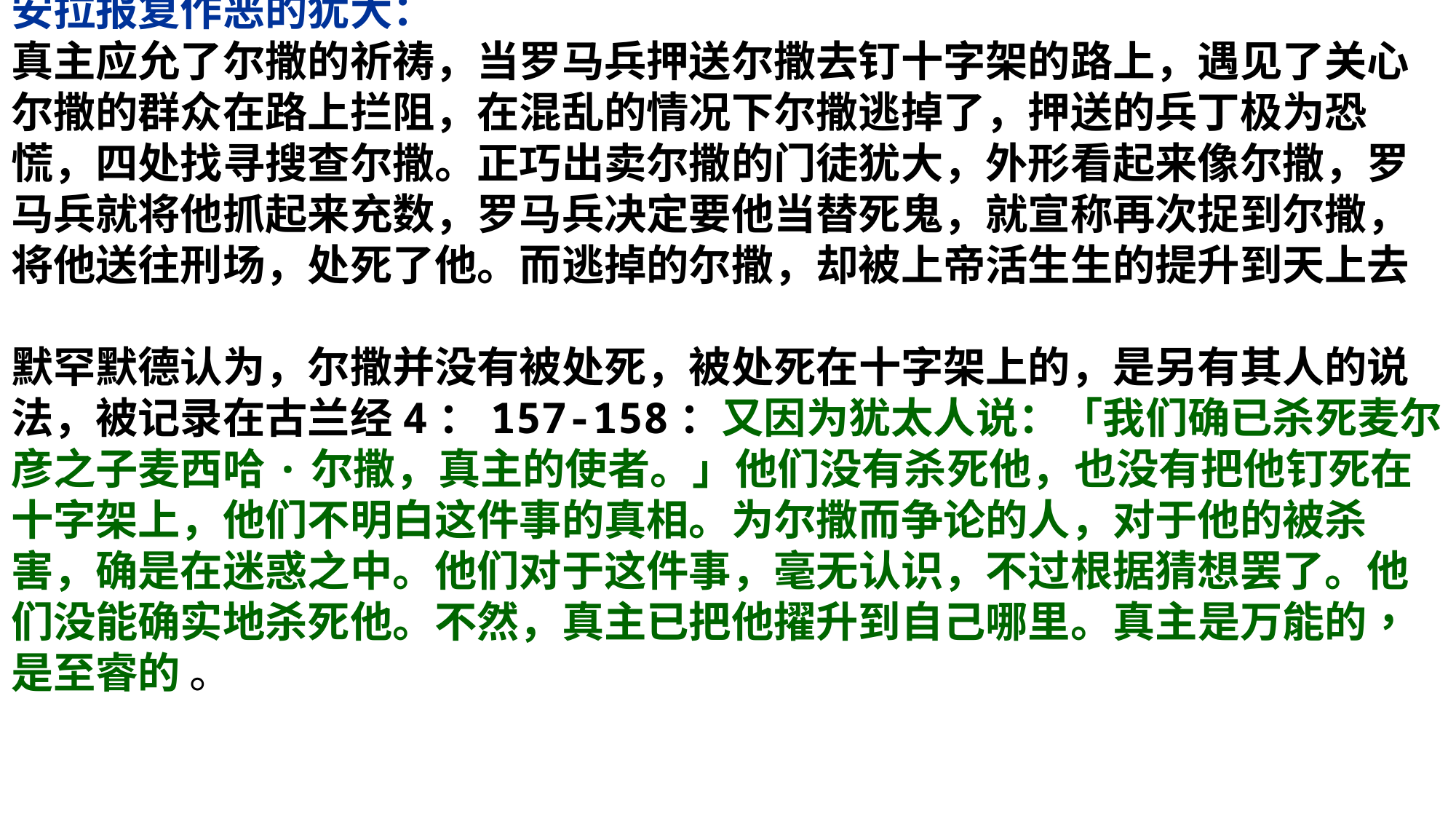

安拉报复作恶的犹大：
真主应允了尔撒的祈祷，当罗马兵押送尔撒去钉十字架的路上，遇见了关心尔撒的群众在路上拦阻，在混乱的情况下尔撒逃掉了，押送的兵丁极为恐慌，四处找寻搜查尔撒。正巧出卖尔撒的门徒犹大，外形看起来像尔撒，罗马兵就将他抓起来充数，罗马兵决定要他当替死鬼，就宣称再次捉到尔撒，将他送往刑场，处死了他。而逃掉的尔撒，却被上帝活生生的提升到天上去

默罕默德认为，尔撒并没有被处死，被处死在十字架上的，是另有其人的说法，被记录在古兰经4：157-158：又因为犹太人说：「我们确已杀死麦尔彦之子麦西哈·尔撒，真主的使者。」他们没有杀死他，也没有把他钉死在十字架上，他们不明白这件事的真相。为尔撒而争论的人，对于他的被杀害，确是在迷惑之中。他们对于这件事，毫无认识，不过根据猜想罢了。他们没能确实地杀死他。不然，真主已把他擢升到自己哪里。真主是万能的，是至睿的 。